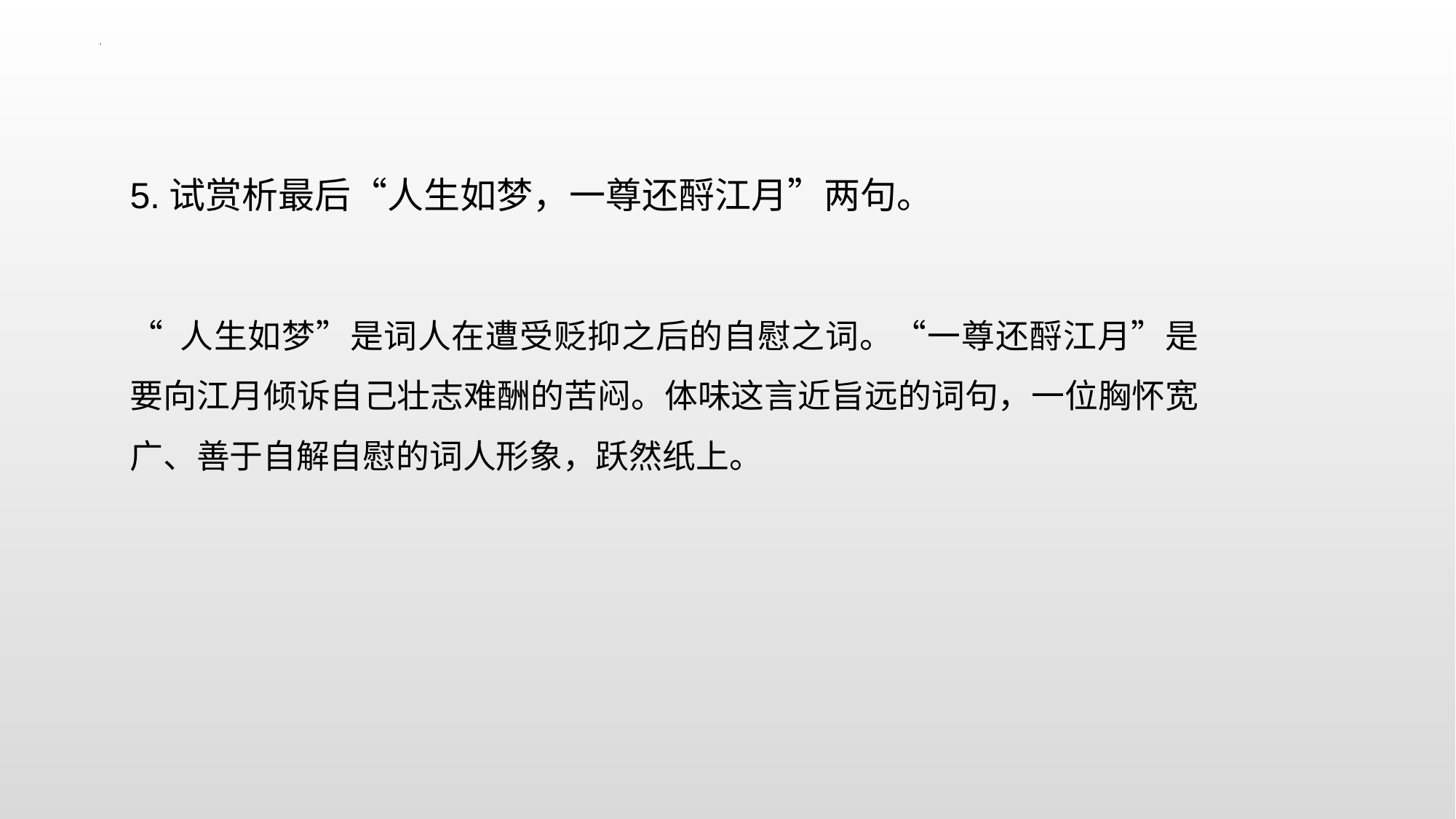

5.试赏析最后“人生如梦，一尊还酹江月”两句。
“ 人生如梦”是词人在遭受贬抑之后的自慰之词。“一尊还酹江月”是要向江月倾诉自己壮志难酬的苦闷。体味这言近旨远的词句，一位胸怀宽广、善于自解自慰的词人形象，跃然纸上。